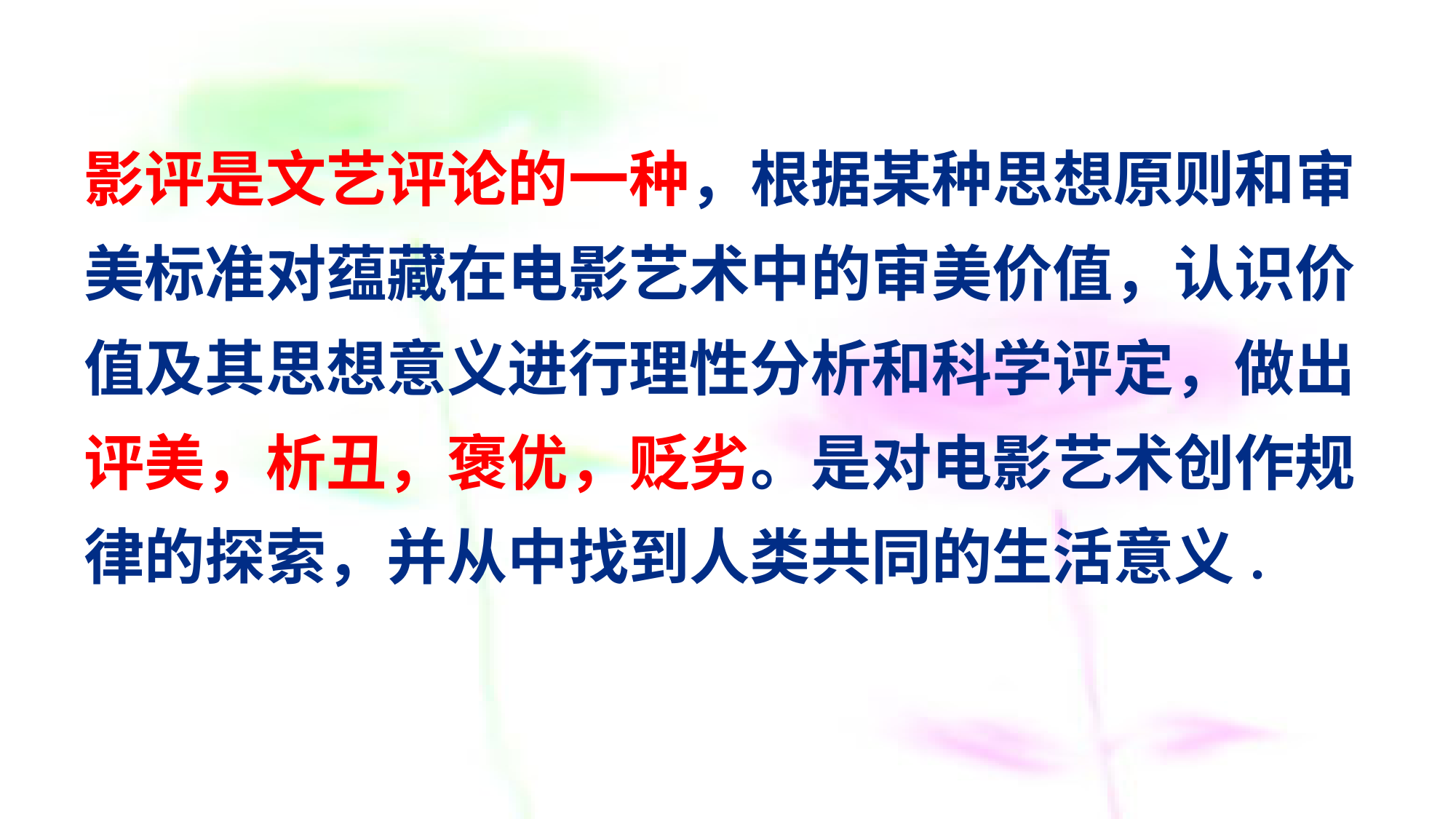

# 影评是文艺评论的一种，根据某种思想原则和审美标准对蕴藏在电影艺术中的审美价值，认识价值及其思想意义进行理性分析和科学评定，做出评美，析丑，褒优，贬劣。是对电影艺术创作规律的探索，并从中找到人类共同的生活意义.